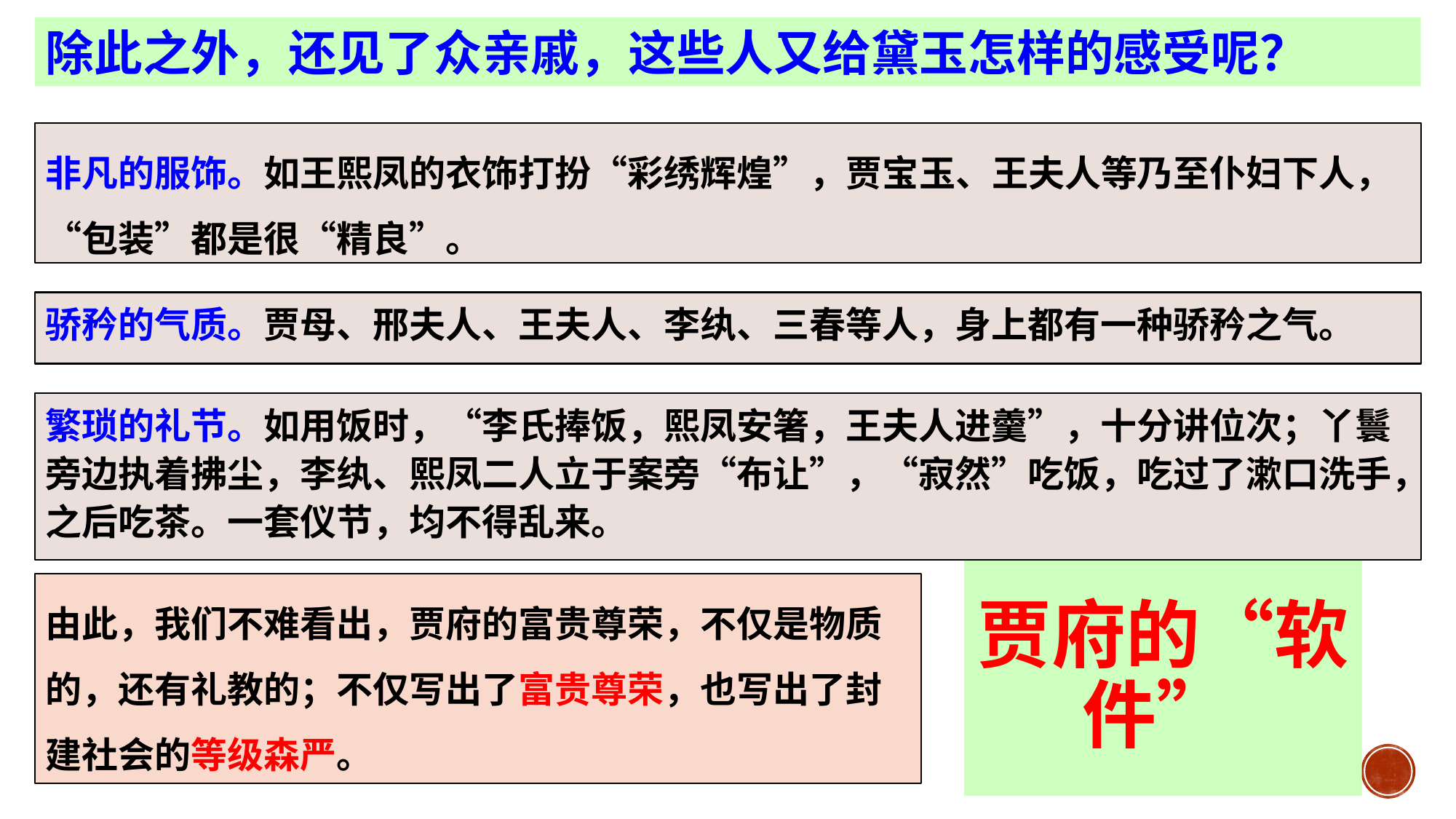

除此之外，还见了众亲戚，这些人又给黛玉怎样的感受呢？
非凡的服饰。如王熙凤的衣饰打扮“彩绣辉煌”，贾宝玉、王夫人等乃至仆妇下人，“包装”都是很“精良”。

骄矜的气质。贾母、邢夫人、王夫人、李纨、三春等人，身上都有一种骄矜之气。
繁琐的礼节。如用饭时，“李氏捧饭，熙凤安箸，王夫人进羹”，十分讲位次；丫鬟旁边执着拂尘，李纨、熙凤二人立于案旁“布让”，“寂然”吃饭，吃过了漱口洗手，之后吃茶。一套仪节，均不得乱来。
贾府的“软件”
由此，我们不难看出，贾府的富贵尊荣，不仅是物质的，还有礼教的；不仅写出了富贵尊荣，也写出了封建社会的等级森严。